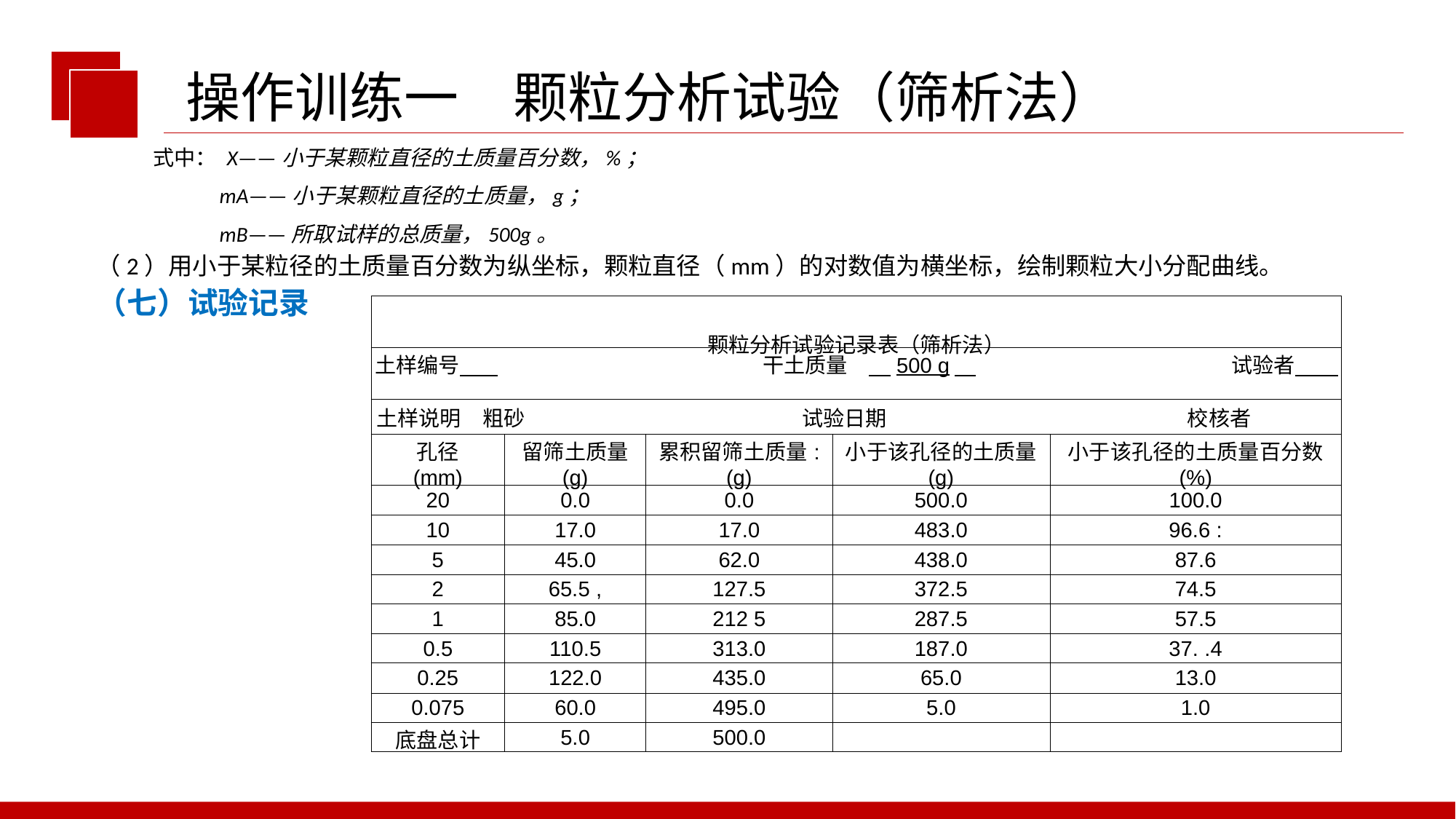

操作训练一　颗粒分析试验（筛析法）

式中： X——小于某颗粒直径的土质量百分数，%；
              mA——小于某颗粒直径的土质量，g；
              mB——所取试样的总质量，500g。
（2）用小于某粒径的土质量百分数为纵坐标，颗粒直径（mm）的对数值为横坐标，绘制颗粒大小分配曲线。
（七）试验记录
| 颗粒分析试验记录表（筛析法） |  |  |  |  |
| --- | --- | --- | --- | --- |
| 土样编号 　 　　　 干土质量　　500 g　 试验者 |  |  |  |  |
| 土样说明　粗砂　 试验日期　　 　　 　 校核者 |  |  |  |  |
| 孔径 (mm) | 留筛土质量 (g) | 累积留筛土质量: (g) | 小于该孔径的土质量 (g) | 小于该孔径的土质量百分数 (%) |
| 20 | 0.0 | 0.0 | 500.0 | 100.0 |
| 10 | 17.0 | 17.0 | 483.0 | 96.6 : |
| 5 | 45.0 | 62.0 | 438.0 | 87.6 |
| 2 | 65.5 , | 127.5 | 372.5 | 74.5 |
| 1 | 85.0 | 212 5 | 287.5 | 57.5 |
| 0.5 | 110.5 | 313.0 | 187.0 | 37. .4 |
| 0.25 | 122.0 | 435.0 | 65.0 | 13.0 |
| 0.075 | 60.0 | 495.0 | 5.0 | 1.0 |
| 底盘总计 | 5.0 | 500.0 |  |  |